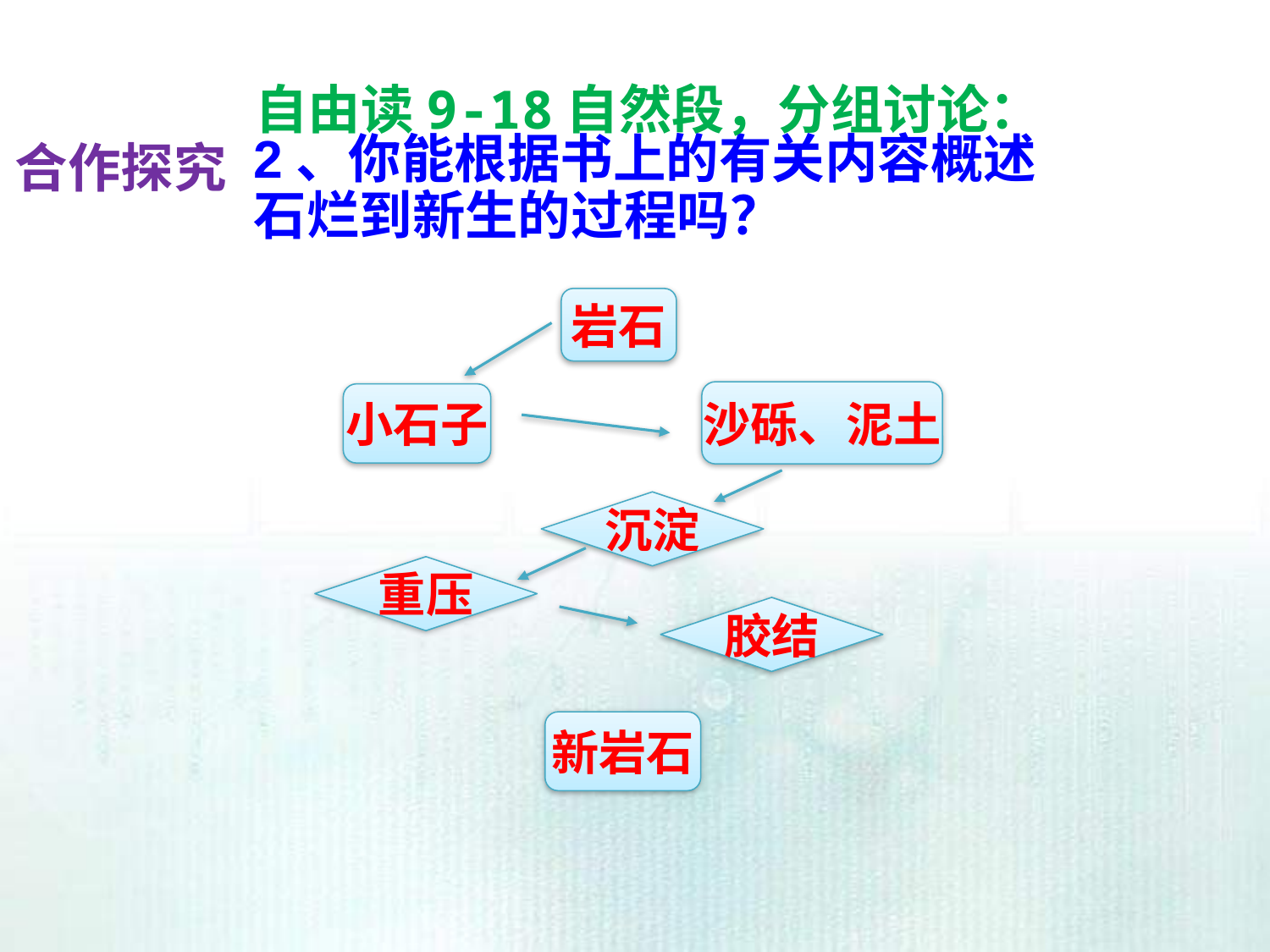

自由读9-18自然段，分组讨论：
2、你能根据书上的有关内容概述石烂到新生的过程吗？
合作探究
岩石

沙砾、泥土
小石子

沉淀

重压
胶结

新岩石